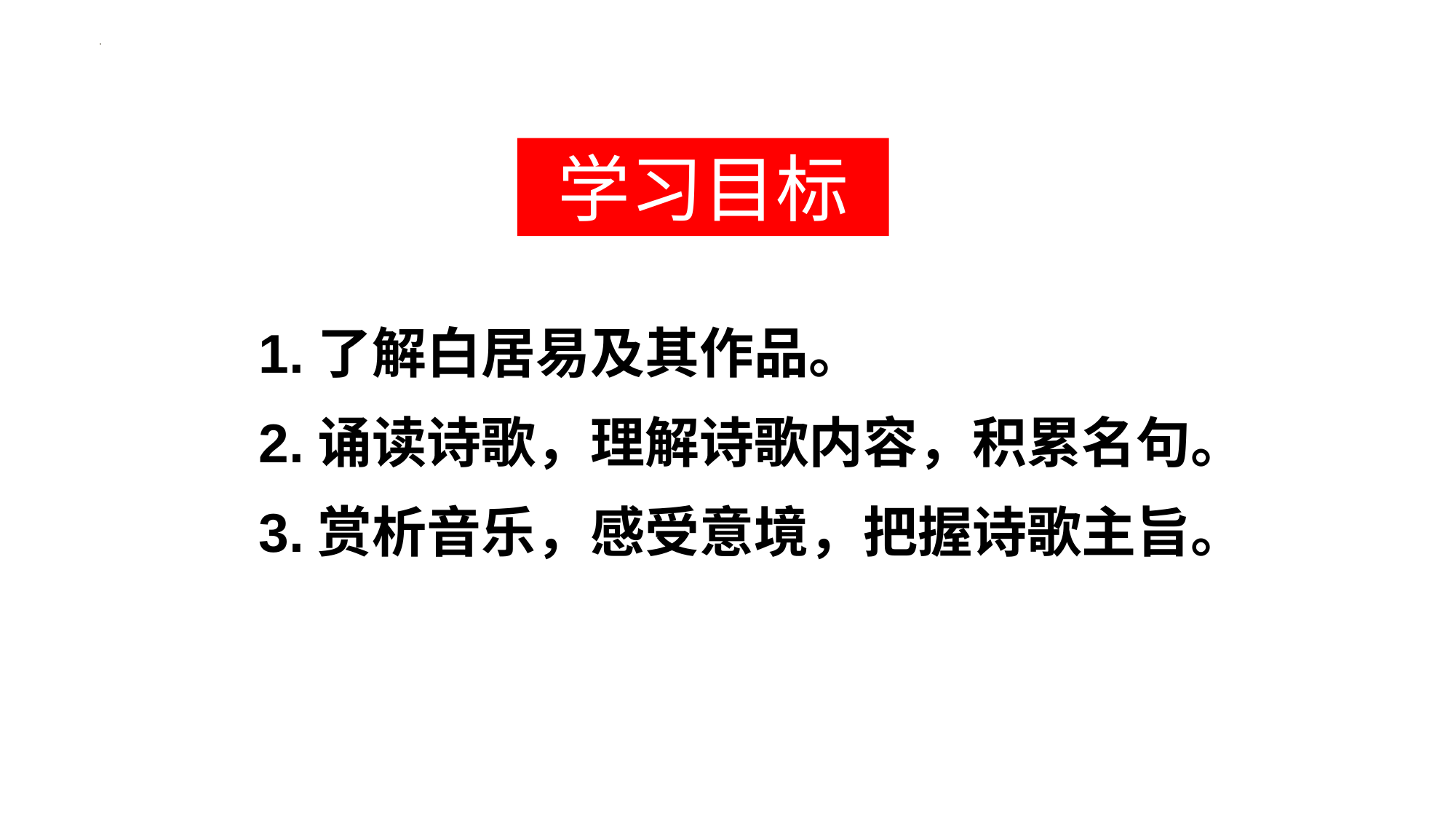

学习目标
1.了解白居易及其作品。
2.诵读诗歌，理解诗歌内容，积累名句。
3.赏析音乐，感受意境，把握诗歌主旨。